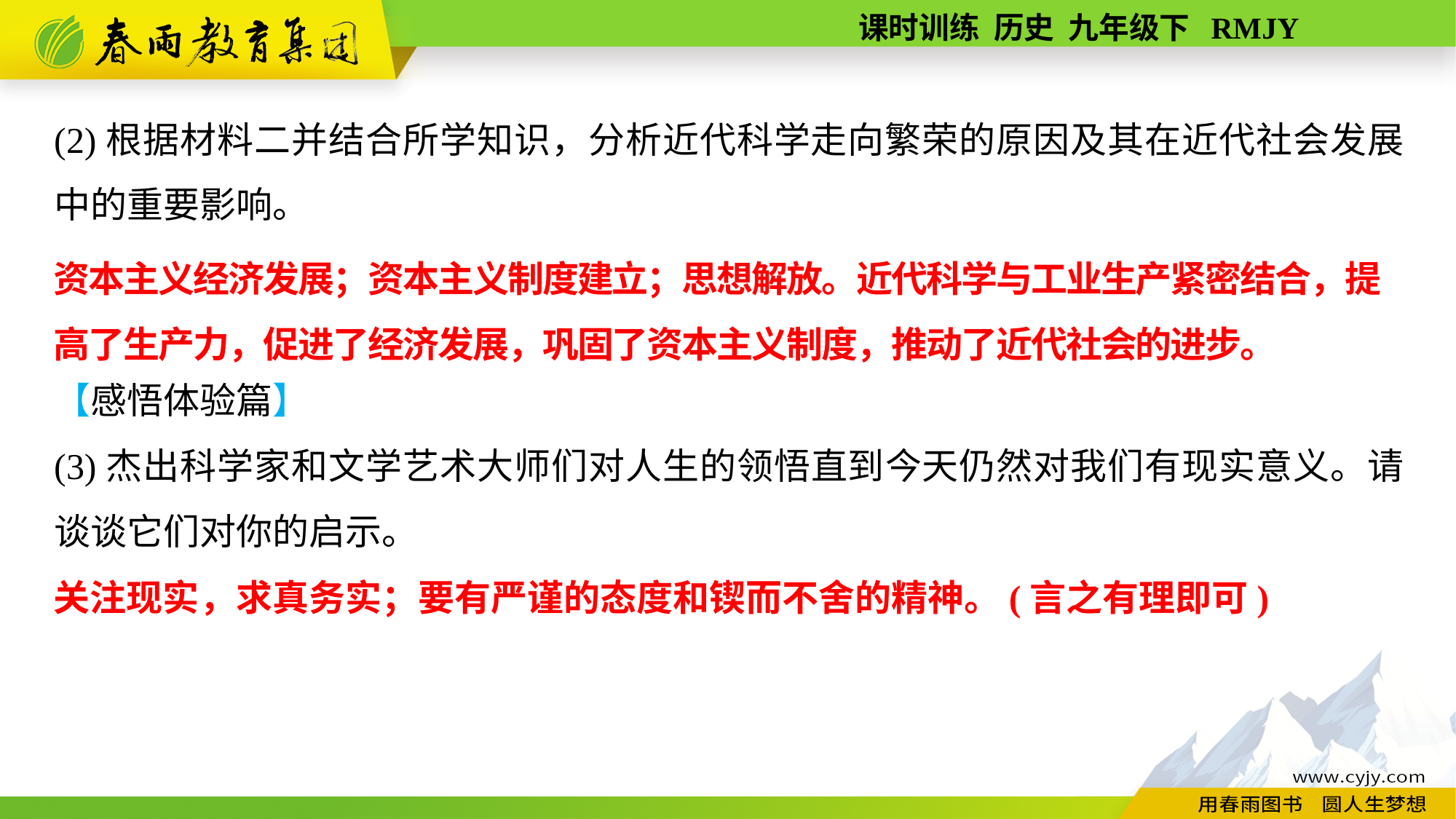

(2)根据材料二并结合所学知识，分析近代科学走向繁荣的原因及其在近代社会发展中的重要影响。
资本主义经济发展；资本主义制度建立；思想解放。近代科学与工业生产紧密结合，提高了生产力，促进了经济发展，巩固了资本主义制度，推动了近代社会的进步。
【感悟体验篇】
(3)杰出科学家和文学艺术大师们对人生的领悟直到今天仍然对我们有现实意义。请谈谈它们对你的启示。
关注现实，求真务实；要有严谨的态度和锲而不舍的精神。(言之有理即可)